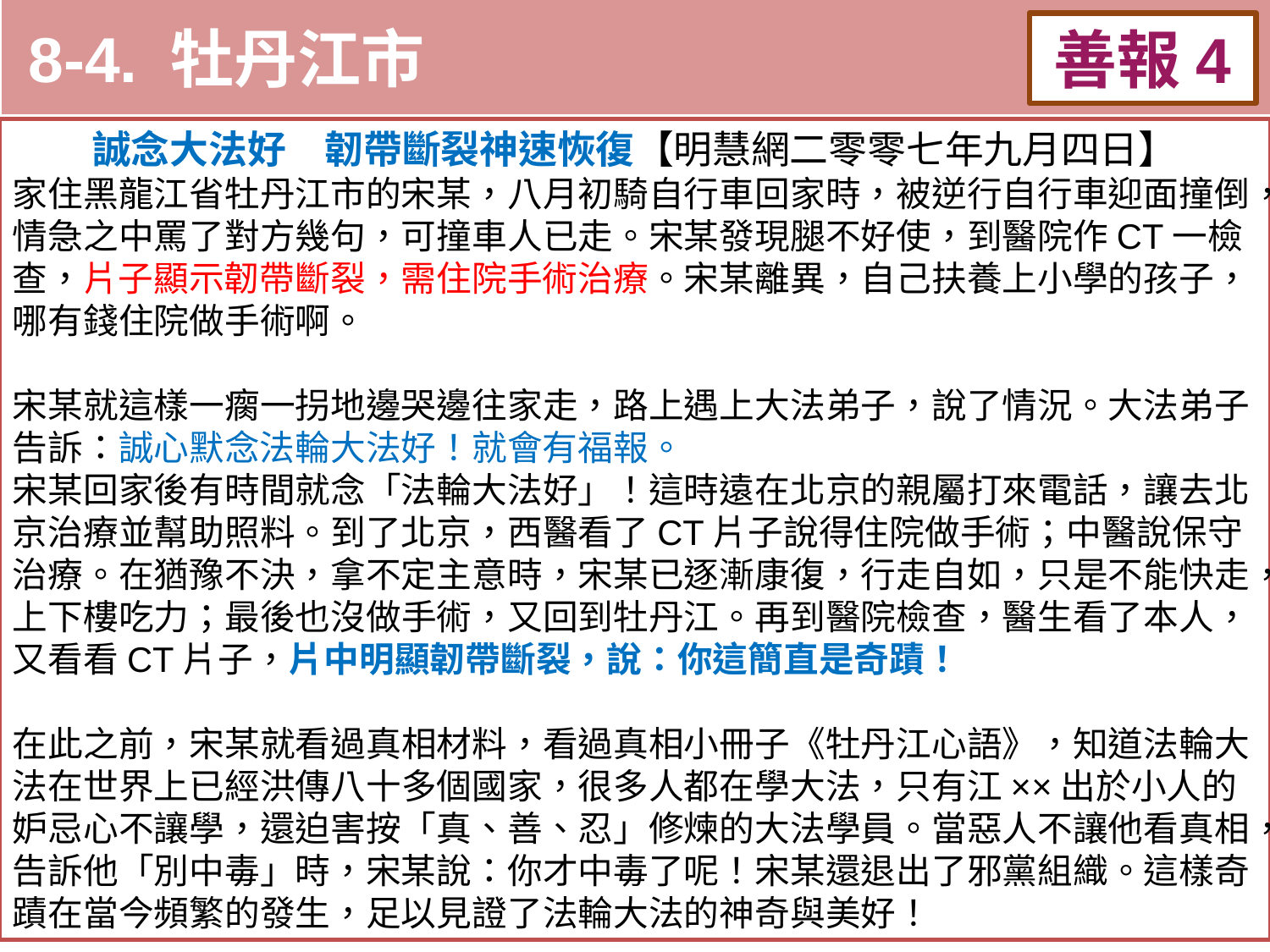

8-4. 牡丹江市
善報4
11-3. XX市官員惡報實例
誠念大法好　韌帶斷裂神速恢復【明慧網二零零七年九月四日】
家住黑龍江省牡丹江市的宋某，八月初騎自行車回家時，被逆行自行車迎面撞倒，情急之中罵了對方幾句，可撞車人已走。宋某發現腿不好使，到醫院作CT一檢查，片子顯示韌帶斷裂，需住院手術治療。宋某離異，自己扶養上小學的孩子，哪有錢住院做手術啊。

宋某就這樣一瘸一拐地邊哭邊往家走，路上遇上大法弟子，說了情況。大法弟子告訴：誠心默念法輪大法好！就會有福報。
宋某回家後有時間就念「法輪大法好」！這時遠在北京的親屬打來電話，讓去北京治療並幫助照料。到了北京，西醫看了CT片子說得住院做手術；中醫說保守治療。在猶豫不決，拿不定主意時，宋某已逐漸康復，行走自如，只是不能快走，上下樓吃力；最後也沒做手術，又回到牡丹江。再到醫院檢查，醫生看了本人，又看看CT片子，片中明顯韌帶斷裂，說：你這簡直是奇蹟！

在此之前，宋某就看過真相材料，看過真相小冊子《牡丹江心語》，知道法輪大法在世界上已經洪傳八十多個國家，很多人都在學大法，只有江××出於小人的妒忌心不讓學，還迫害按「真、善、忍」修煉的大法學員。當惡人不讓他看真相，告訴他「別中毒」時，宋某說：你才中毒了呢！宋某還退出了邪黨組織。這樣奇蹟在當今頻繁的發生，足以見證了法輪大法的神奇與美好！